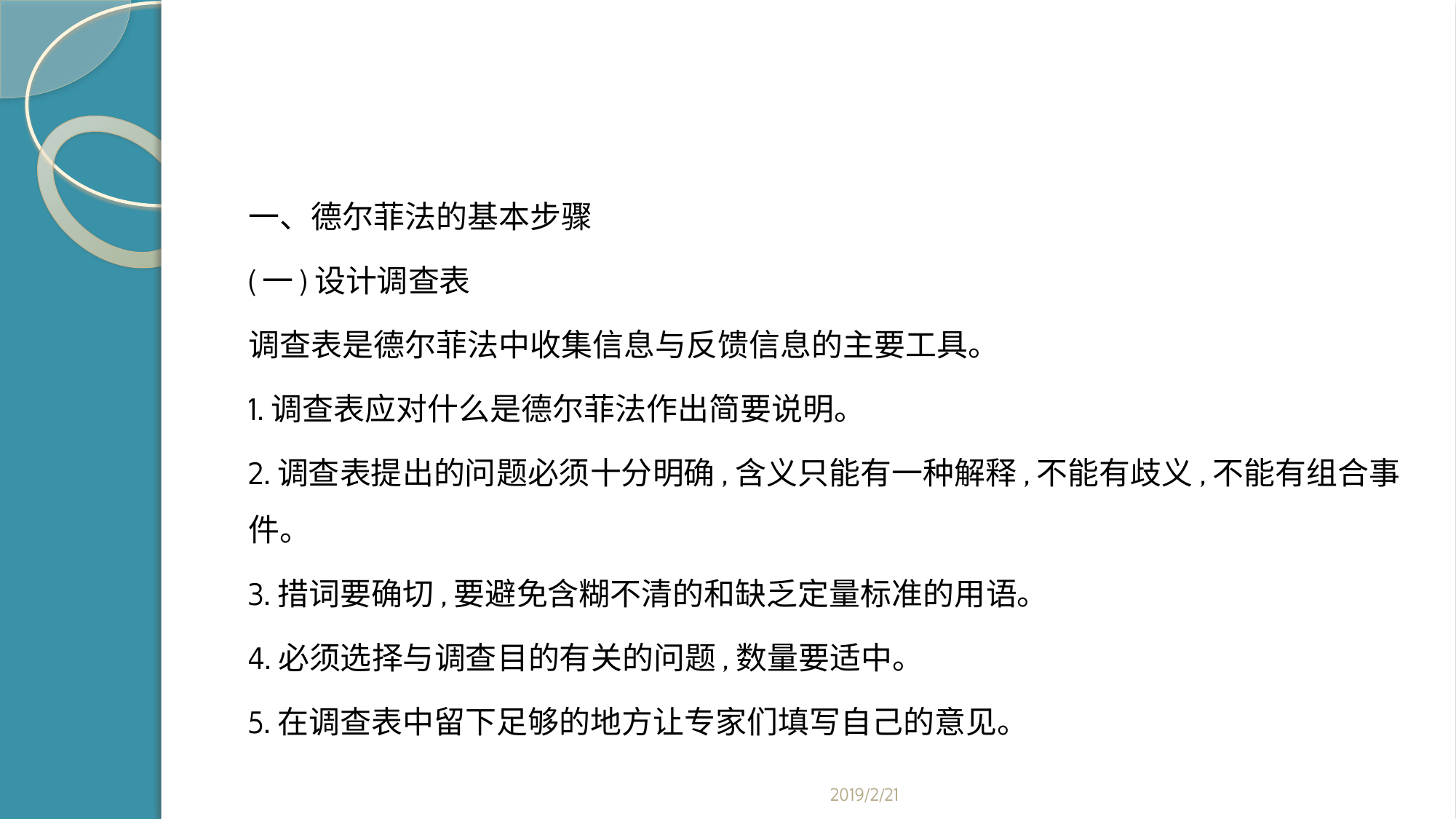

#
一、德尔菲法的基本步骤
(一)设计调查表
调查表是德尔菲法中收集信息与反馈信息的主要工具。
1.调查表应对什么是德尔菲法作出简要说明。
2.调查表提出的问题必须十分明确,含义只能有一种解释,不能有歧义,不能有组合事件。
3.措词要确切,要避免含糊不清的和缺乏定量标准的用语。
4.必须选择与调查目的有关的问题,数量要适中。
5.在调查表中留下足够的地方让专家们填写自己的意见。
2019/2/21